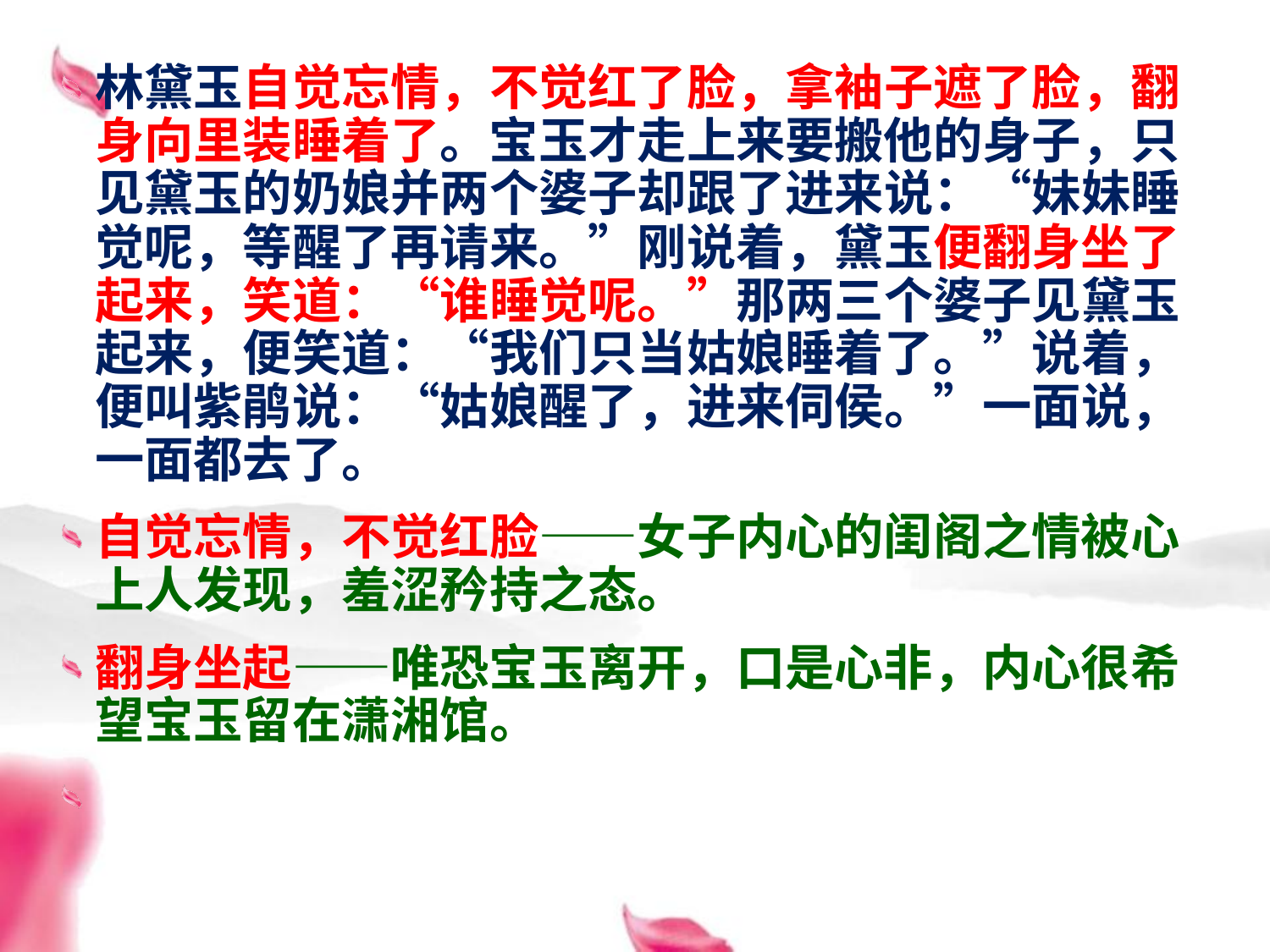

林黛玉自觉忘情，不觉红了脸，拿袖子遮了脸，翻身向里装睡着了。宝玉才走上来要搬他的身子，只见黛玉的奶娘并两个婆子却跟了进来说：“妹妹睡觉呢，等醒了再请来。”刚说着，黛玉便翻身坐了起来，笑道：“谁睡觉呢。”那两三个婆子见黛玉起来，便笑道：“我们只当姑娘睡着了。”说着，便叫紫鹃说：“姑娘醒了，进来伺侯。”一面说，一面都去了。
自觉忘情，不觉红脸——女子内心的闺阁之情被心上人发现，羞涩矜持之态。
翻身坐起——唯恐宝玉离开，口是心非，内心很希望宝玉留在潇湘馆。